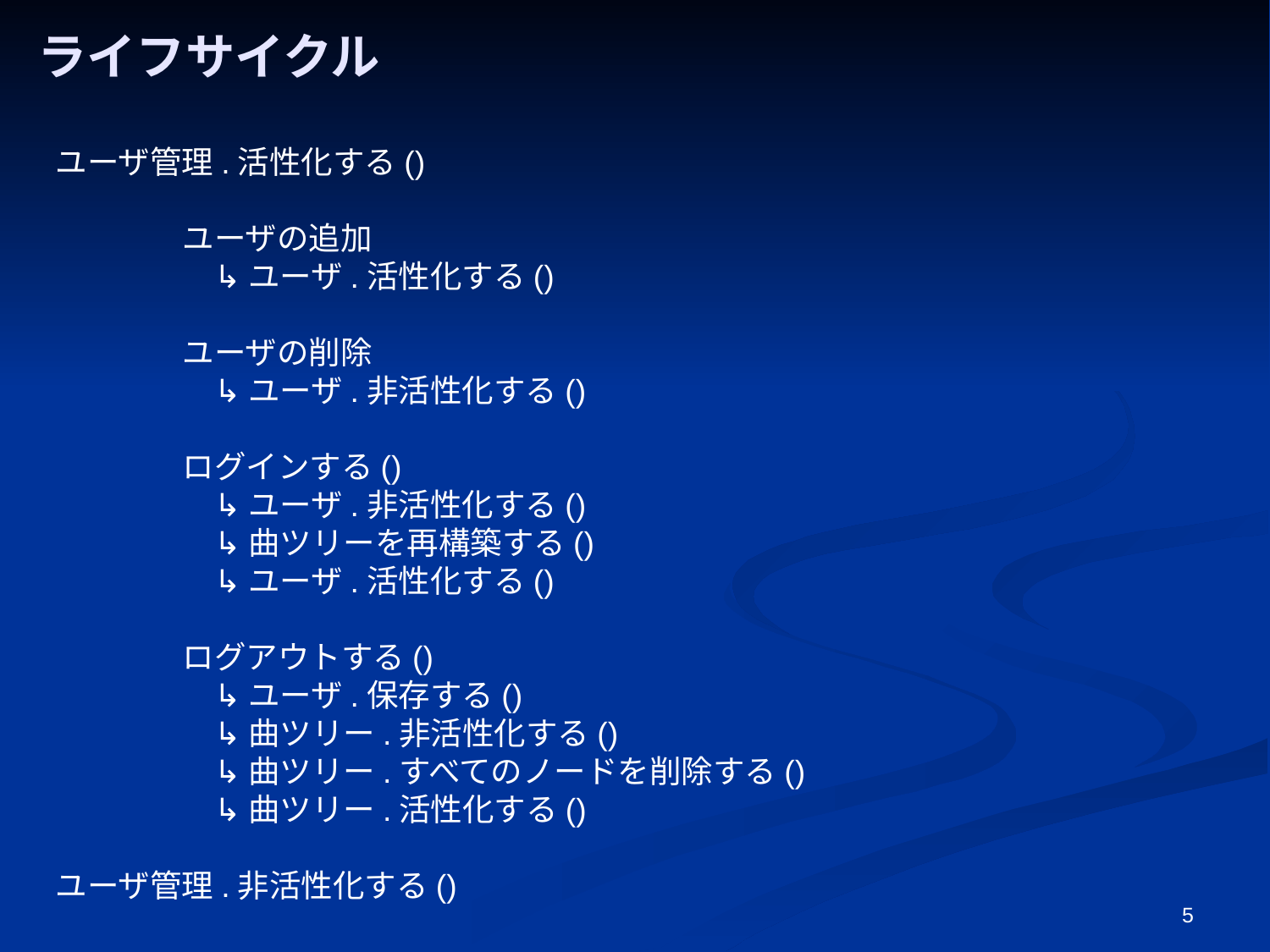

# ライフサイクル
ユーザ管理.活性化する()

	ユーザの追加
	　↳ ユーザ.活性化する()

	ユーザの削除
	　↳ ユーザ.非活性化する()

	ログインする()
	　↳ ユーザ.非活性化する()
	　↳ 曲ツリーを再構築する()
	　↳ ユーザ.活性化する()

	ログアウトする()
	　↳ ユーザ.保存する()
	　↳ 曲ツリー.非活性化する()
	　↳ 曲ツリー.すべてのノードを削除する()
	　↳ 曲ツリー.活性化する()

ユーザ管理.非活性化する()
5